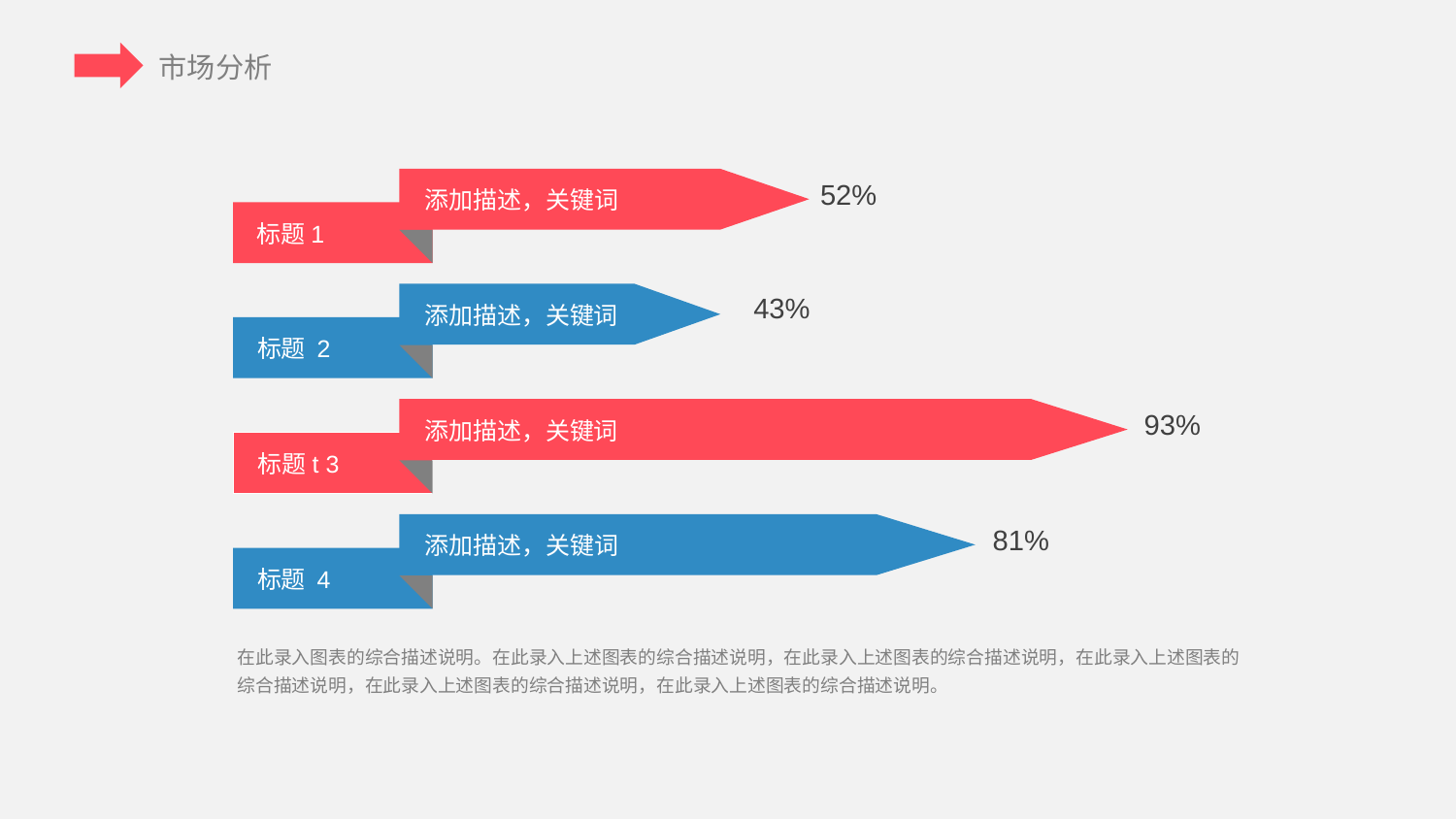

添加描述，关键词

标题1

52%

添加描述，关键词

标题 2

43%

添加描述，关键词

标题t 3

93%

添加描述，关键词

标题 4

81%
在此录入图表的综合描述说明。在此录入上述图表的综合描述说明，在此录入上述图表的综合描述说明，在此录入上述图表的综合描述说明，在此录入上述图表的综合描述说明，在此录入上述图表的综合描述说明。